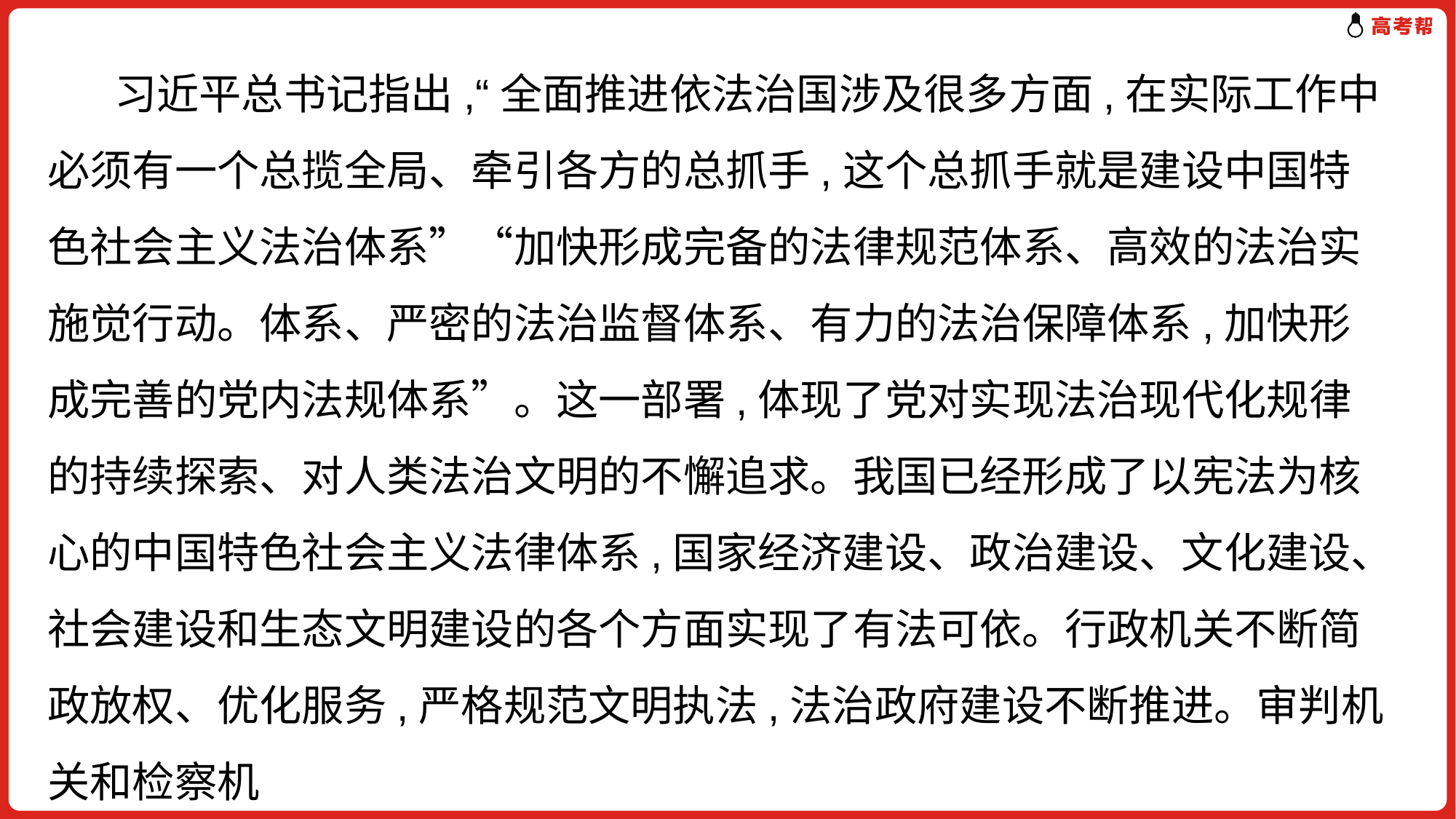

# 习近平总书记指出,“全面推进依法治国涉及很多方面,在实际工作中必须有一个总揽全局、牵引各方的总抓手,这个总抓手就是建设中国特色社会主义法治体系”“加快形成完备的法律规范体系、高效的法治实施觉行动。体系、严密的法治监督体系、有力的法治保障体系,加快形成完善的党内法规体系”。这一部署,体现了党对实现法治现代化规律的持续探索、对人类法治文明的不懈追求。我国已经形成了以宪法为核心的中国特色社会主义法律体系,国家经济建设、政治建设、文化建设、社会建设和生态文明建设的各个方面实现了有法可依。行政机关不断简政放权、优化服务,严格规范文明执法,法治政府建设不断推进。审判机关和检察机